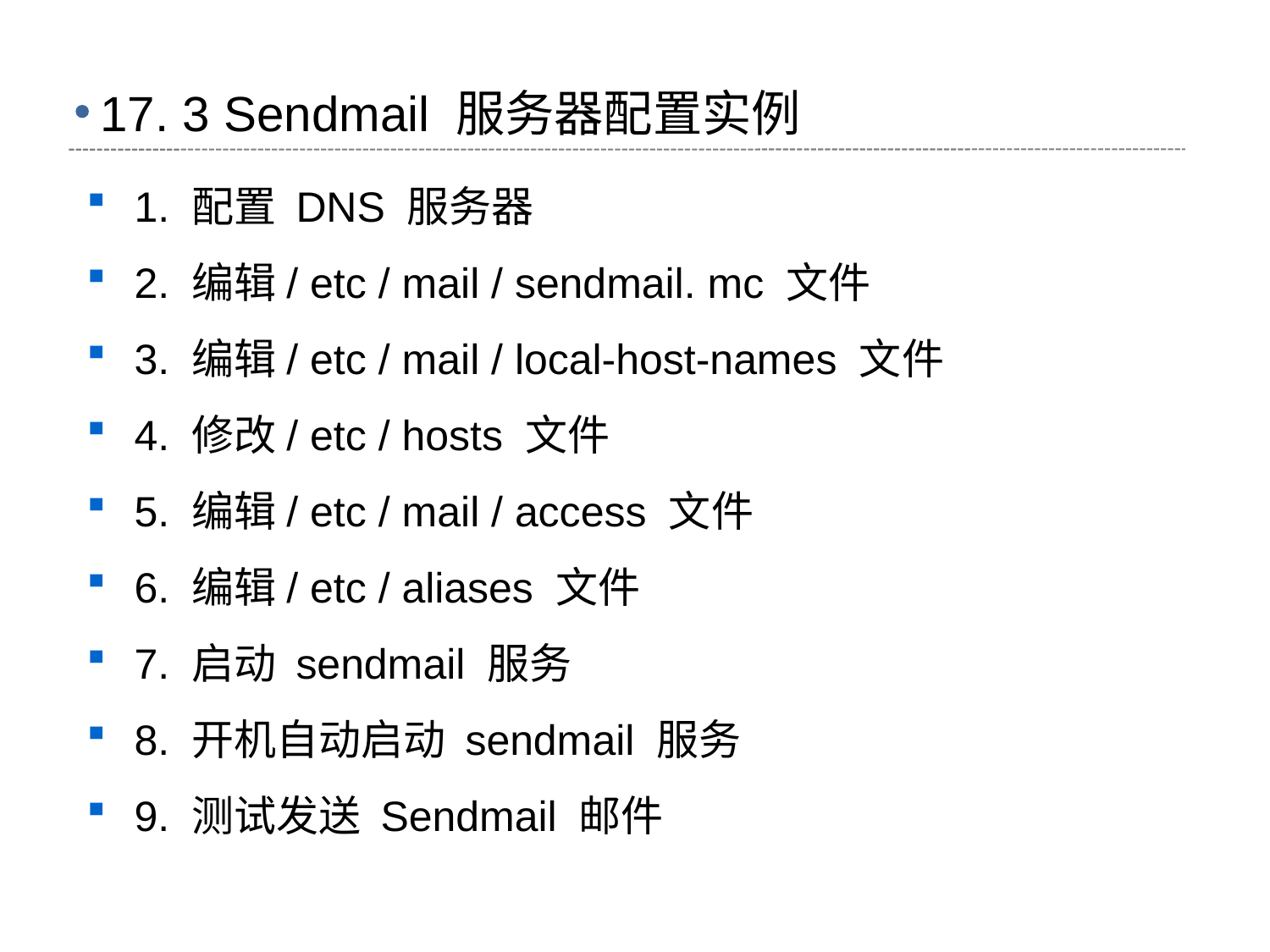

# 17. 3 Sendmail 服务器配置实例
1. 配置 DNS 服务器
2. 编辑/ etc / mail / sendmail. mc 文件
3. 编辑/ etc / mail / local-host-names 文件
4. 修改/ etc / hosts 文件
5. 编辑/ etc / mail / access 文件
6. 编辑/ etc / aliases 文件
7. 启动 sendmail 服务
8. 开机自动启动 sendmail 服务
9. 测试发送 Sendmail 邮件